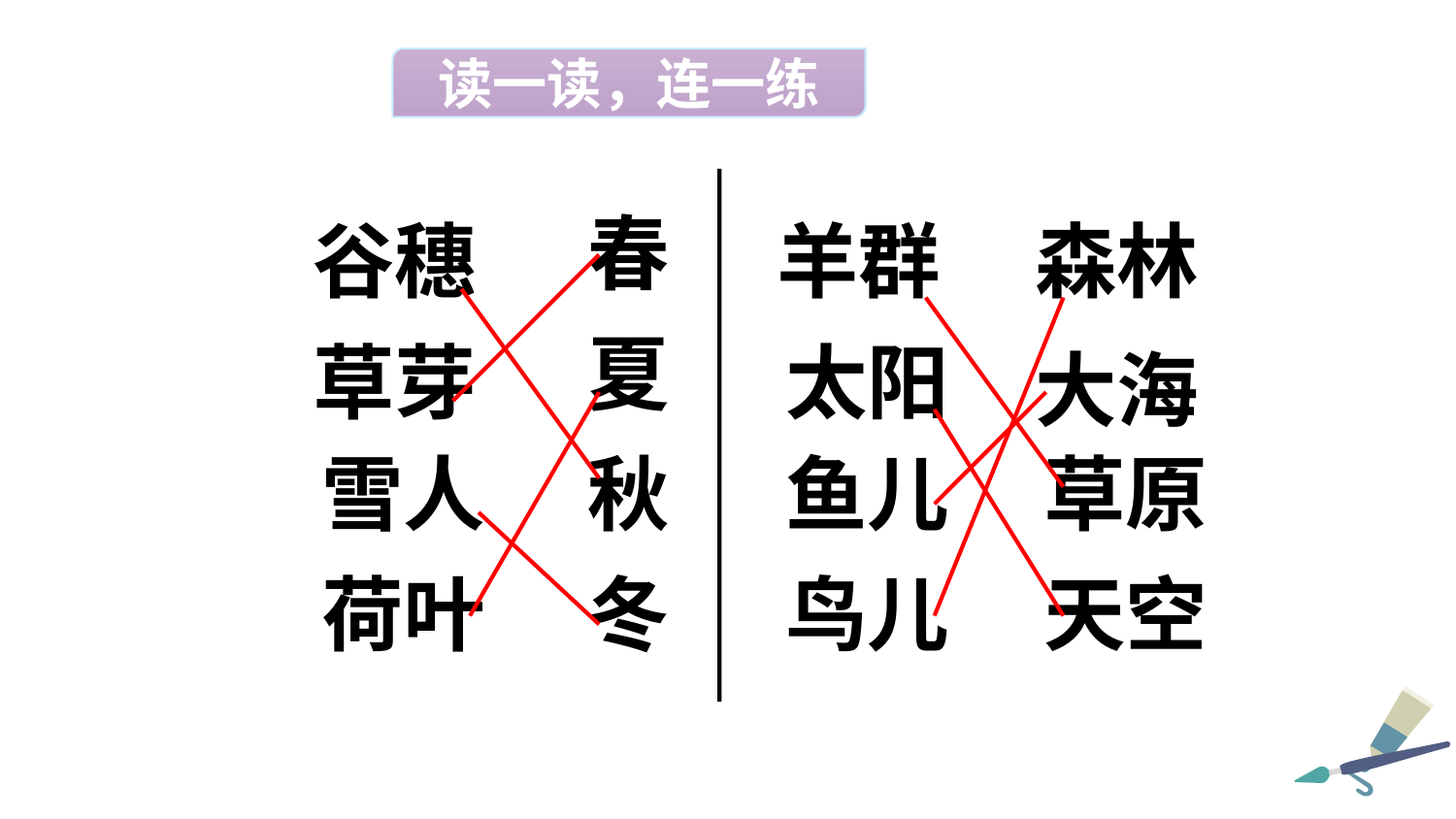

读一读，连一练

春
谷穗
羊群
森林

夏
草芽
太阳
大海

雪人
秋
鱼儿
草原

荷叶
冬
鸟儿
天空